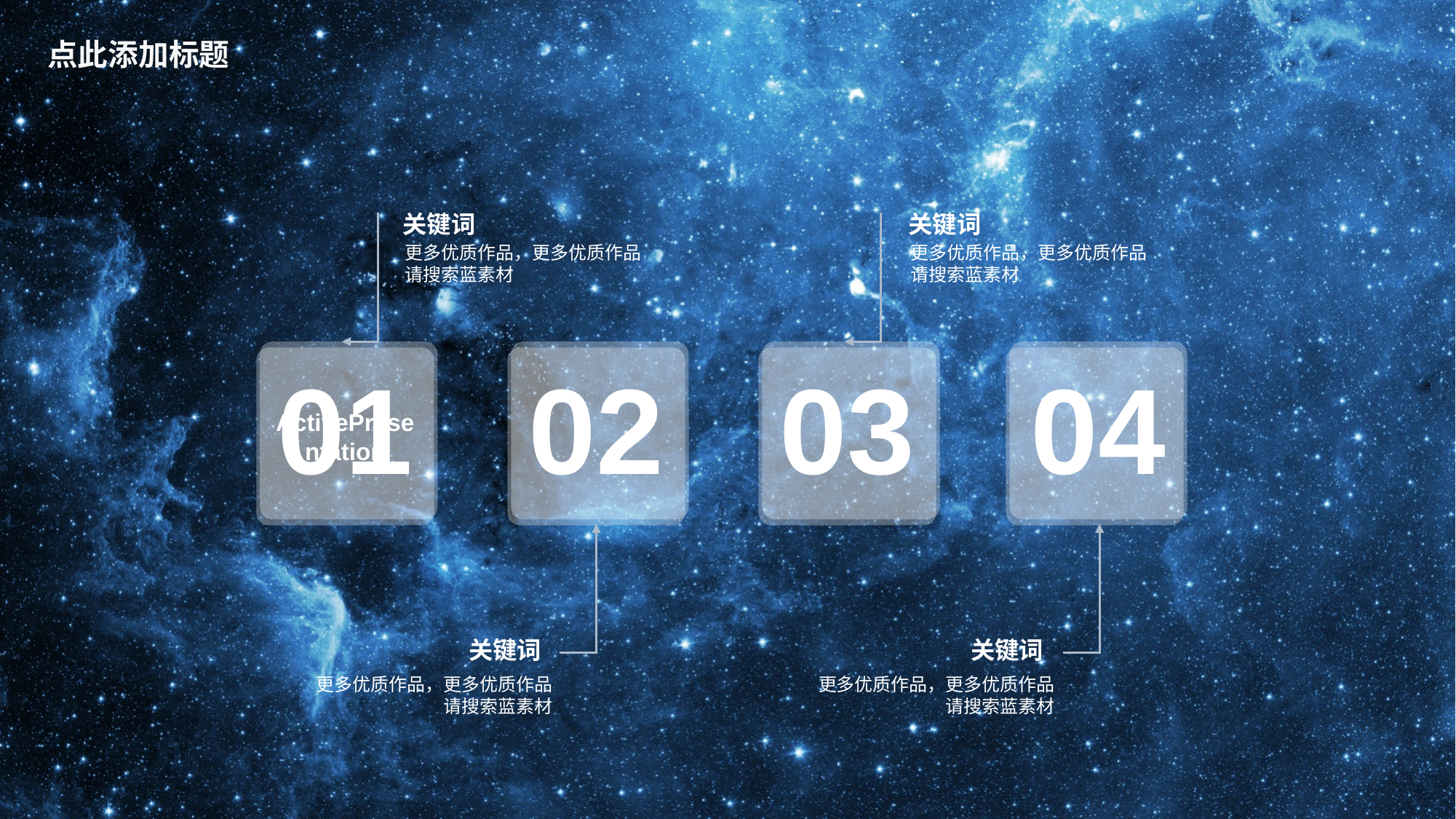

点此添加标题
关键词
关键词
更多优质作品，更多优质作品请搜索蓝素材
更多优质作品，更多优质作品请搜索蓝素材

ActivePresentation

01
02
03
04
关键词
关键词
更多优质作品，更多优质作品请搜索蓝素材
更多优质作品，更多优质作品请搜索蓝素材